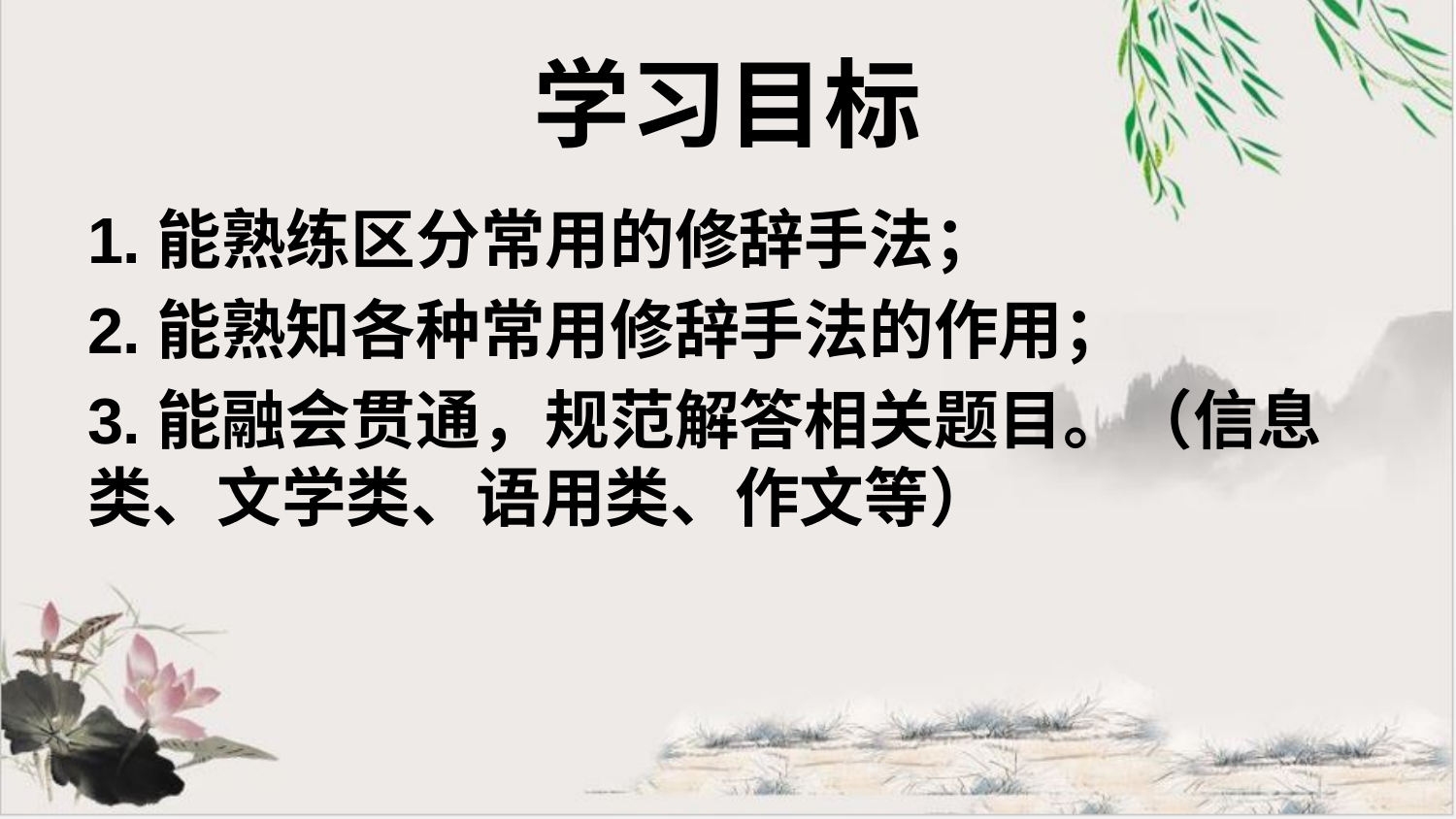

# 学习目标
1.能熟练区分常用的修辞手法；
2.能熟知各种常用修辞手法的作用；
3.能融会贯通，规范解答相关题目。（信息类、文学类、语用类、作文等）